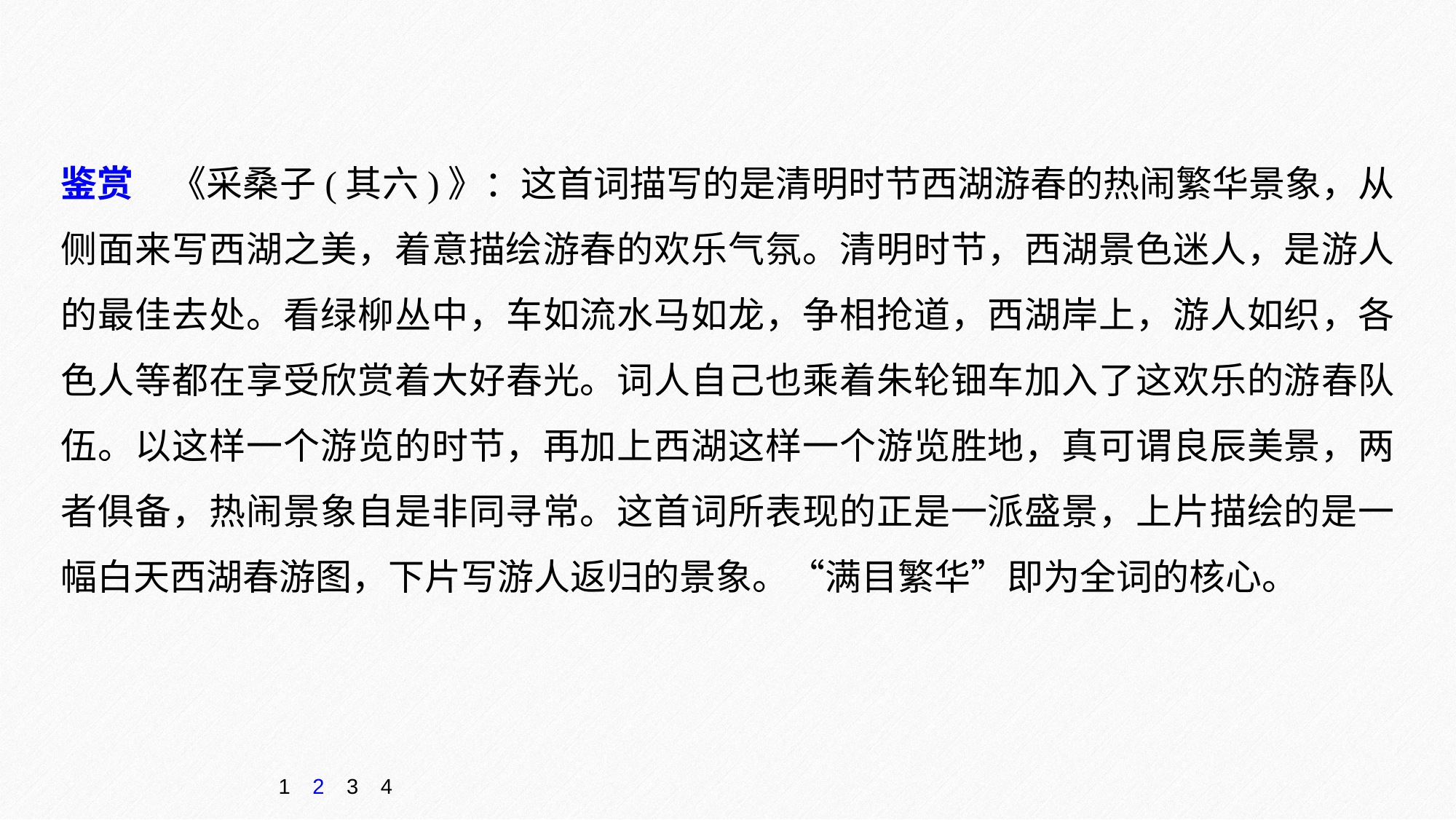

鉴赏　《采桑子(其六)》：这首词描写的是清明时节西湖游春的热闹繁华景象，从侧面来写西湖之美，着意描绘游春的欢乐气氛。清明时节，西湖景色迷人，是游人的最佳去处。看绿柳丛中，车如流水马如龙，争相抢道，西湖岸上，游人如织，各色人等都在享受欣赏着大好春光。词人自己也乘着朱轮钿车加入了这欢乐的游春队伍。以这样一个游览的时节，再加上西湖这样一个游览胜地，真可谓良辰美景，两者俱备，热闹景象自是非同寻常。这首词所表现的正是一派盛景，上片描绘的是一幅白天西湖春游图，下片写游人返归的景象。“满目繁华”即为全词的核心。
1
2
3
4